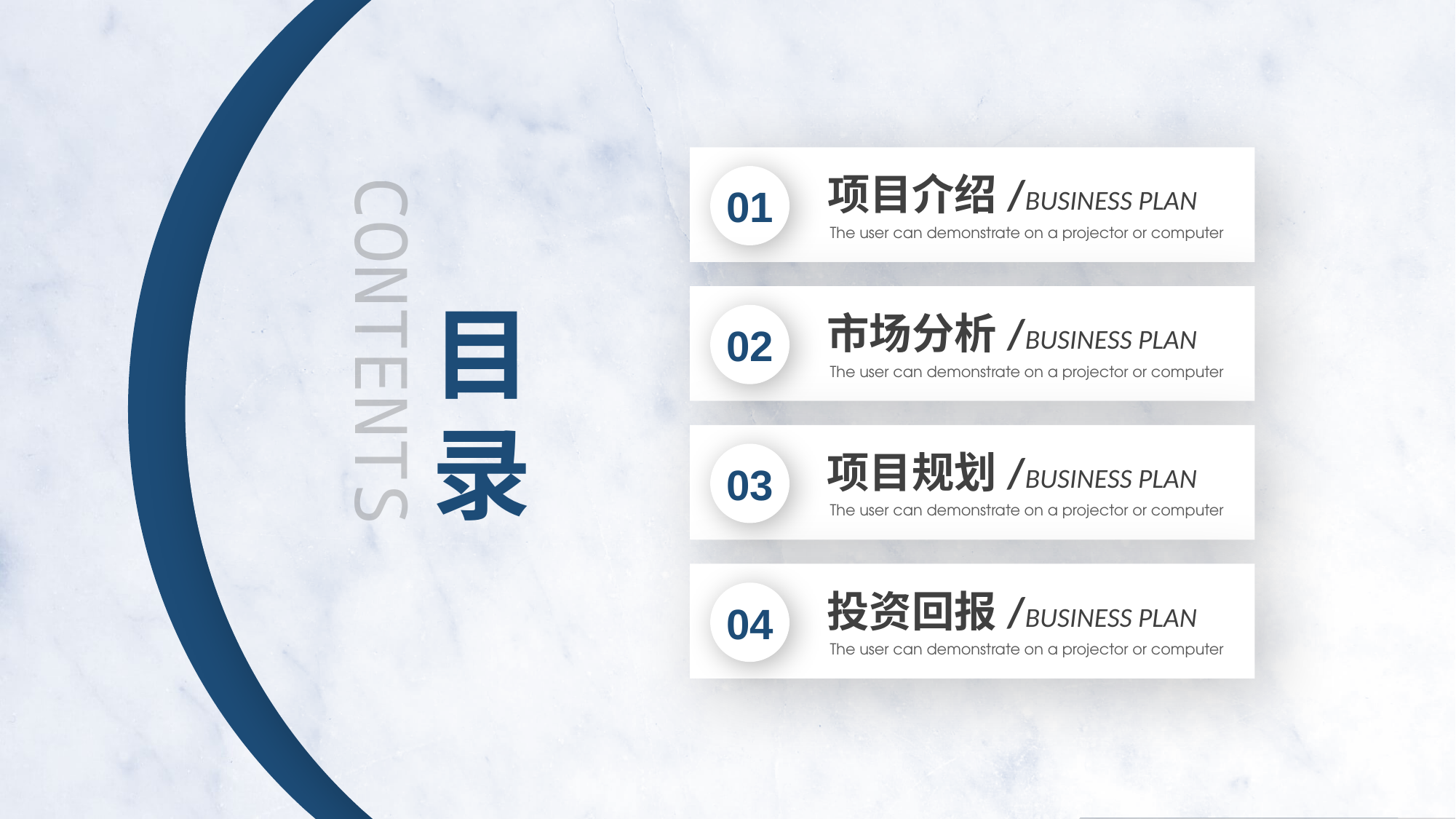

项目介绍/BUSINESS PLAN
The user can demonstrate on a projector or computer
01
目录

市场分析/BUSINESS PLAN
The user can demonstrate on a projector or computer
02
CONTENTS

项目规划/BUSINESS PLAN
The user can demonstrate on a projector or computer
03

投资回报/BUSINESS PLAN
The user can demonstrate on a projector or computer
04